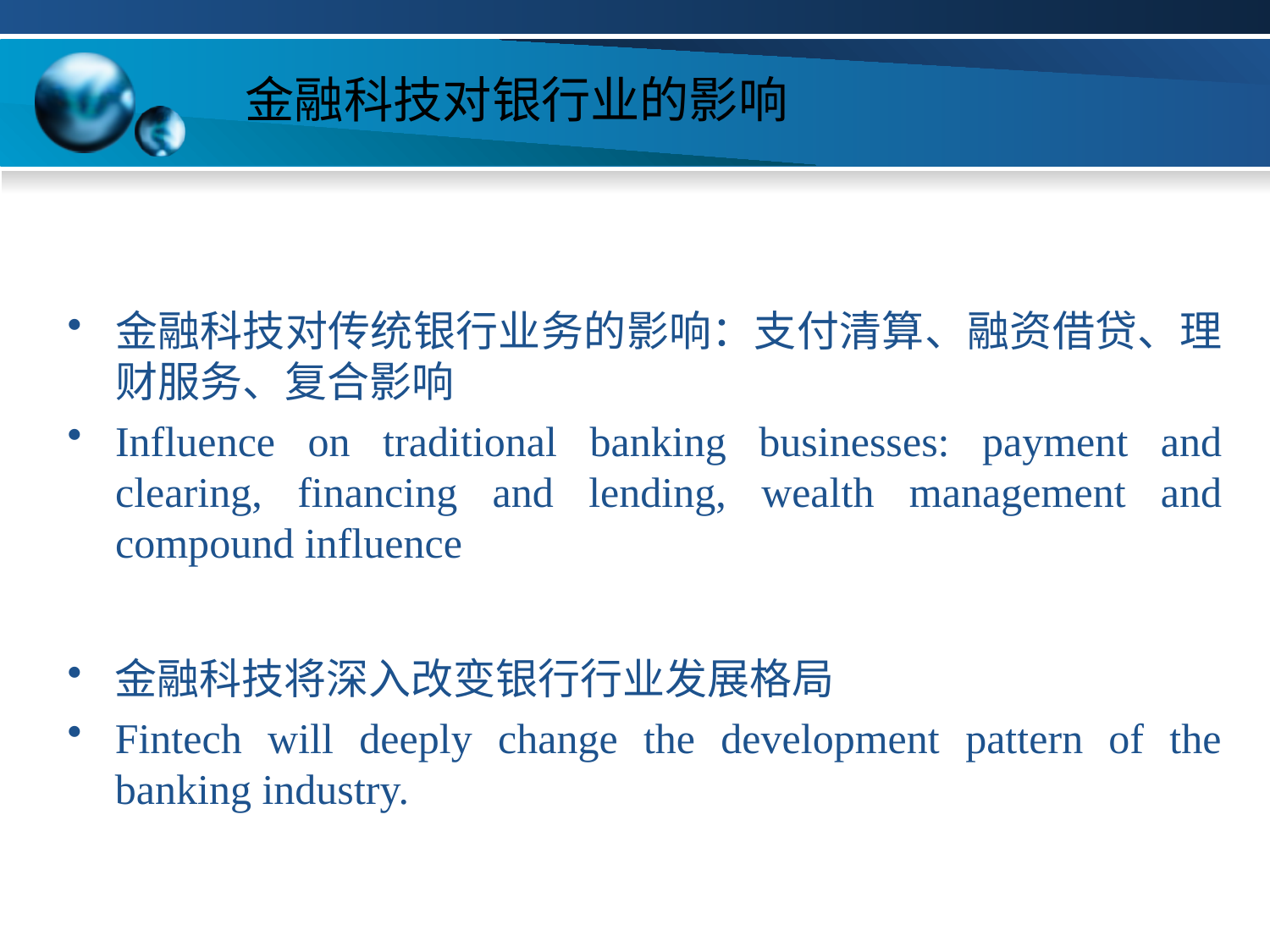

# 金融科技对银行业的影响
金融科技对传统银行业务的影响：支付清算、融资借贷、理财服务、复合影响
Influence on traditional banking businesses: payment and clearing, financing and lending, wealth management and compound influence
金融科技将深入改变银行行业发展格局
Fintech will deeply change the development pattern of the banking industry.